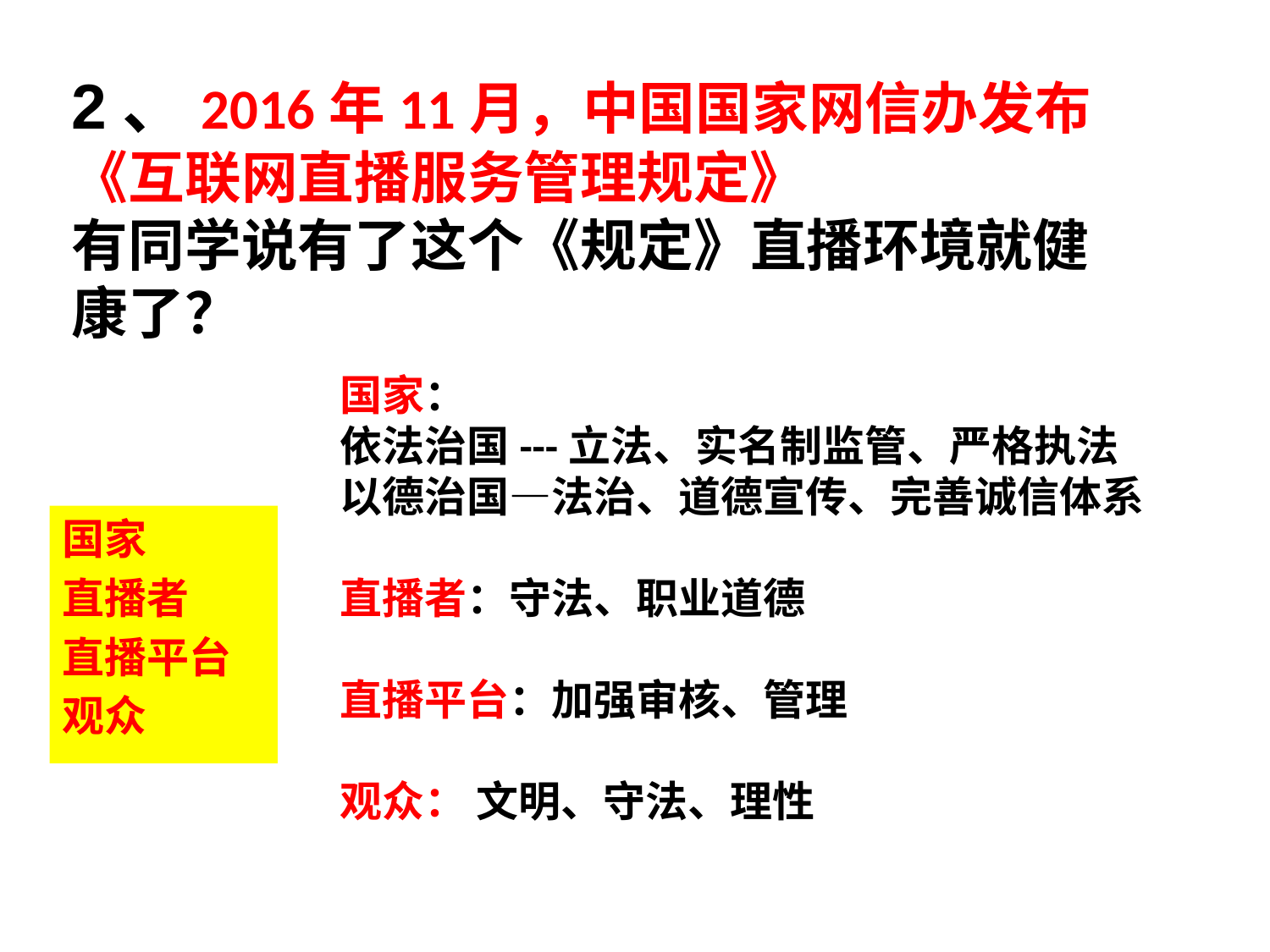

2、2016年11月，中国国家网信办发布《互联网直播服务管理规定》
有同学说有了这个《规定》直播环境就健康了？

国家：
依法治国---立法、实名制监管、严格执法
以德治国—法治、道德宣传、完善诚信体系

直播者：守法、职业道德

直播平台：加强审核、管理

观众： 文明、守法、理性

国家
直播者
直播平台
观众